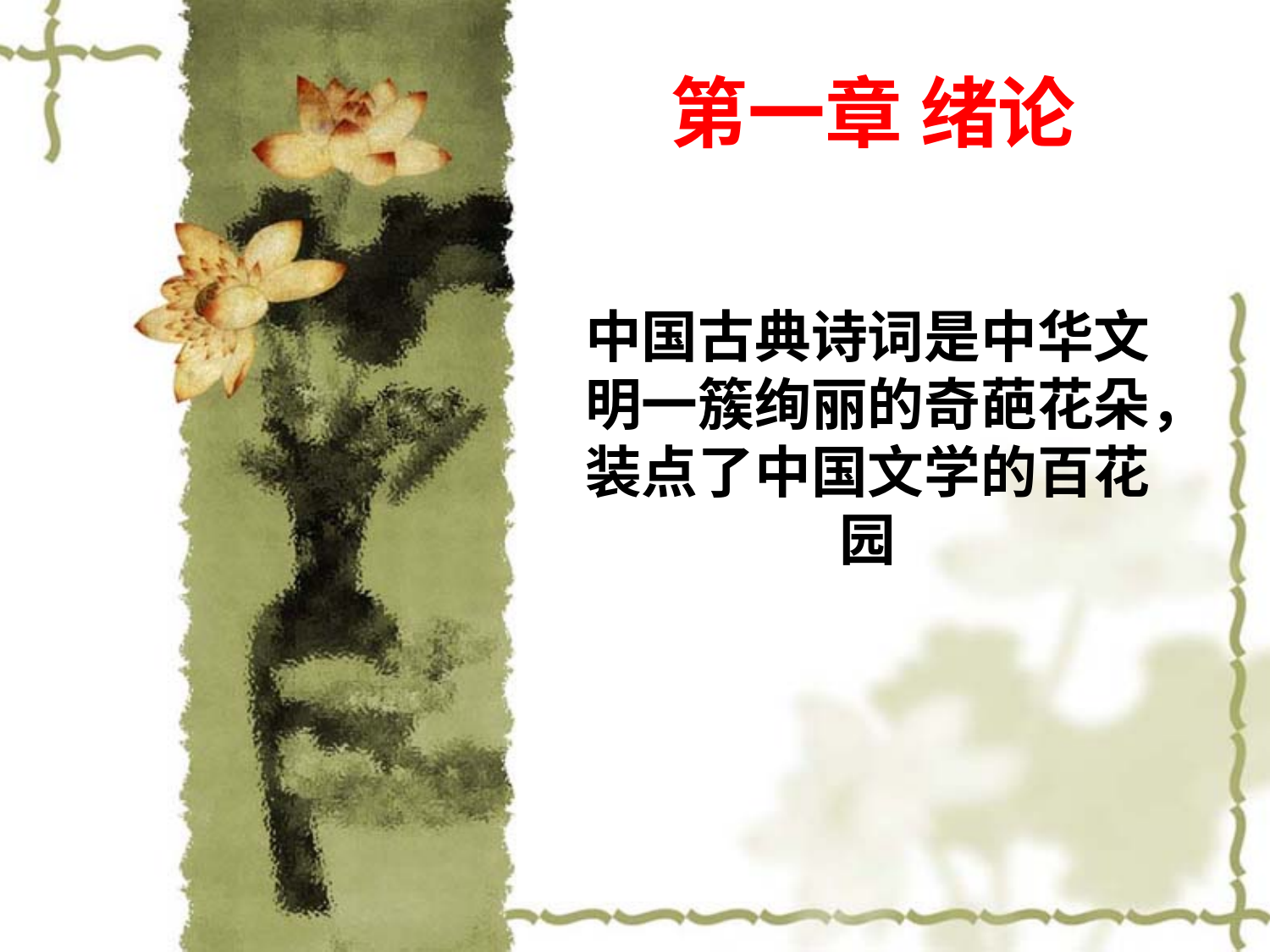

# 第一章 绪论

中国古典诗词是中华文明一簇绚丽的奇葩花朵，装点了中国文学的百花园